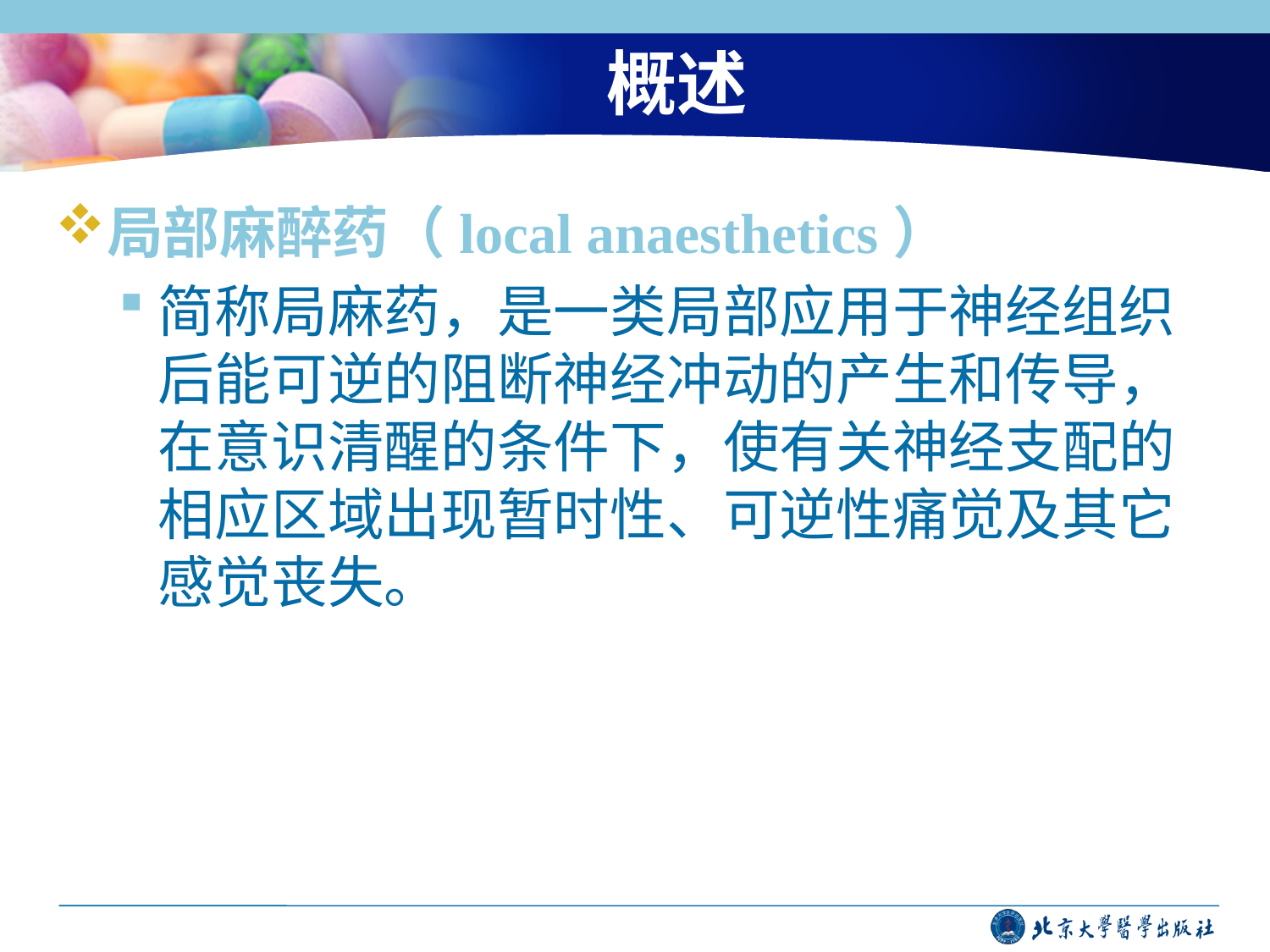

# 概述
局部麻醉药（local anaesthetics）
简称局麻药，是一类局部应用于神经组织后能可逆的阻断神经冲动的产生和传导，在意识清醒的条件下，使有关神经支配的相应区域出现暂时性、可逆性痛觉及其它感觉丧失。